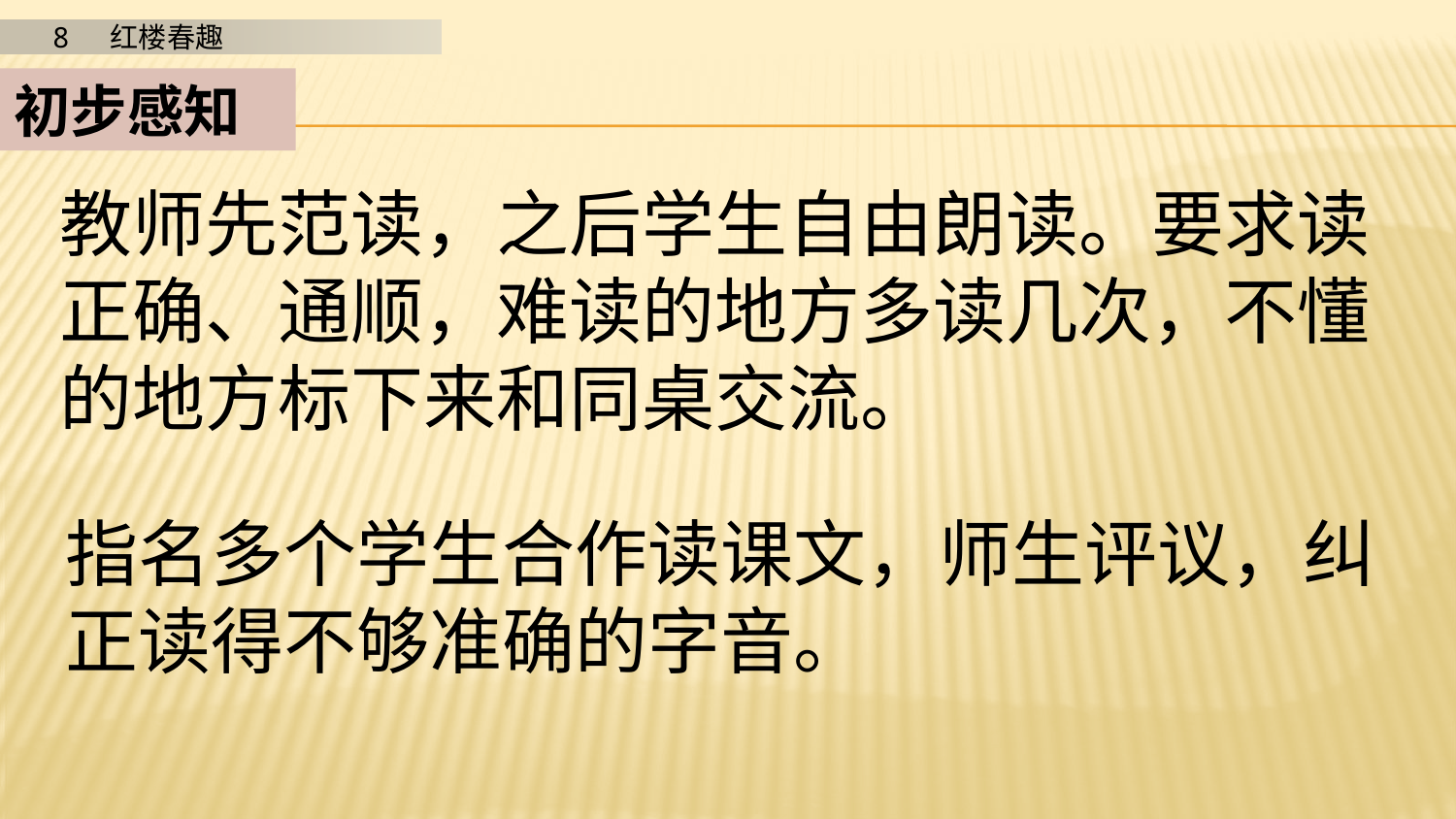

初步感知
教师先范读，之后学生自由朗读。要求读正确、通顺，难读的地方多读几次，不懂的地方标下来和同桌交流。
指名多个学生合作读课文，师生评议，纠正读得不够准确的字音。